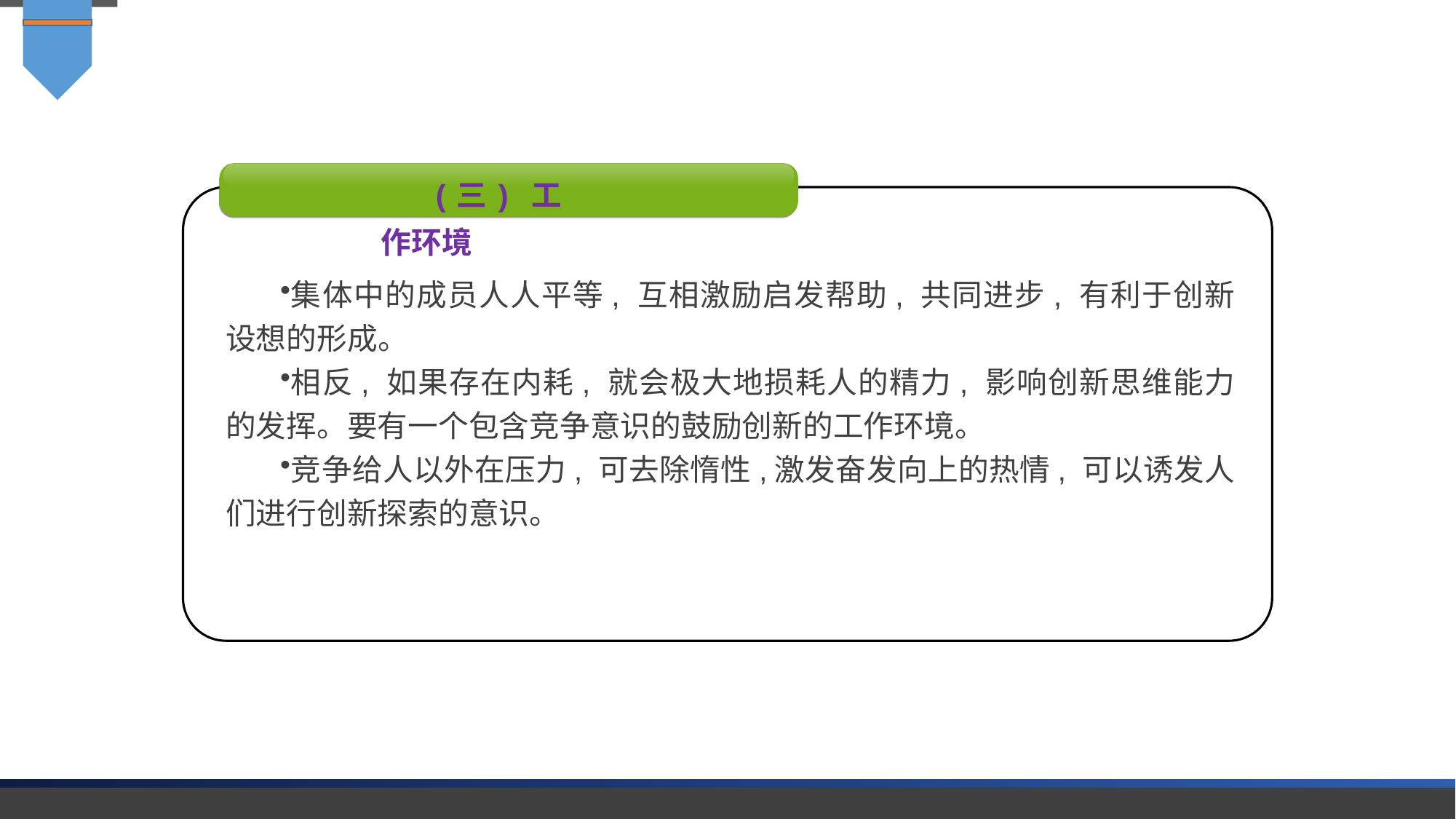

(三) 工作环境

集体中的成员人人平等, 互相激励启发帮助, 共同进步, 有利于创新设想的形成。
相反, 如果存在内耗, 就会极大地损耗人的精力, 影响创新思维能力的发挥。要有一个包含竞争意识的鼓励创新的工作环境。
竞争给人以外在压力, 可去除惰性,激发奋发向上的热情, 可以诱发人们进行创新探索的意识。